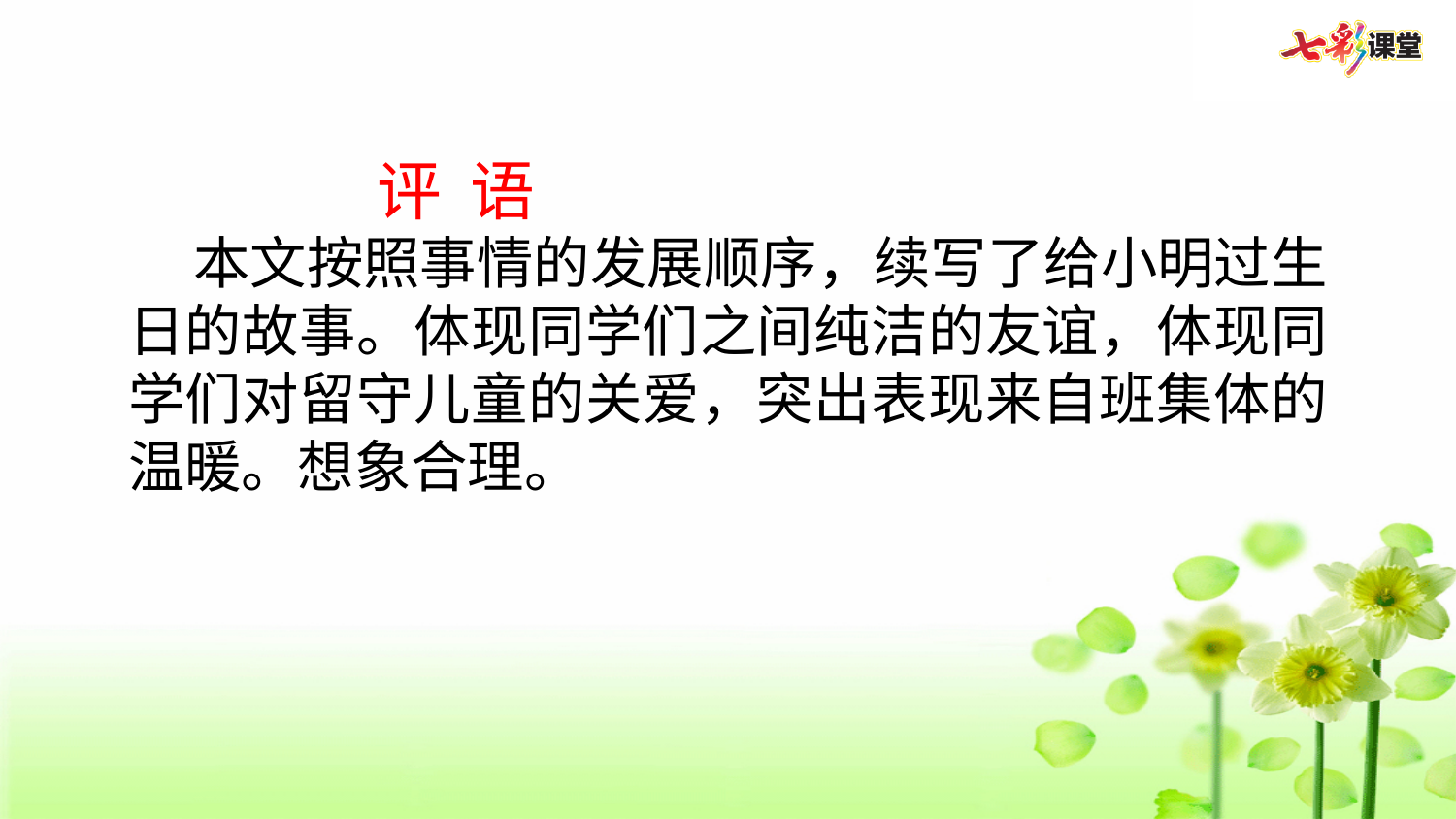

评  语
    本文按照事情的发展顺序，续写了给小明过生日的故事。体现同学们之间纯洁的友谊，体现同学们对留守儿童的关爱，突出表现来自班集体的温暖。想象合理。